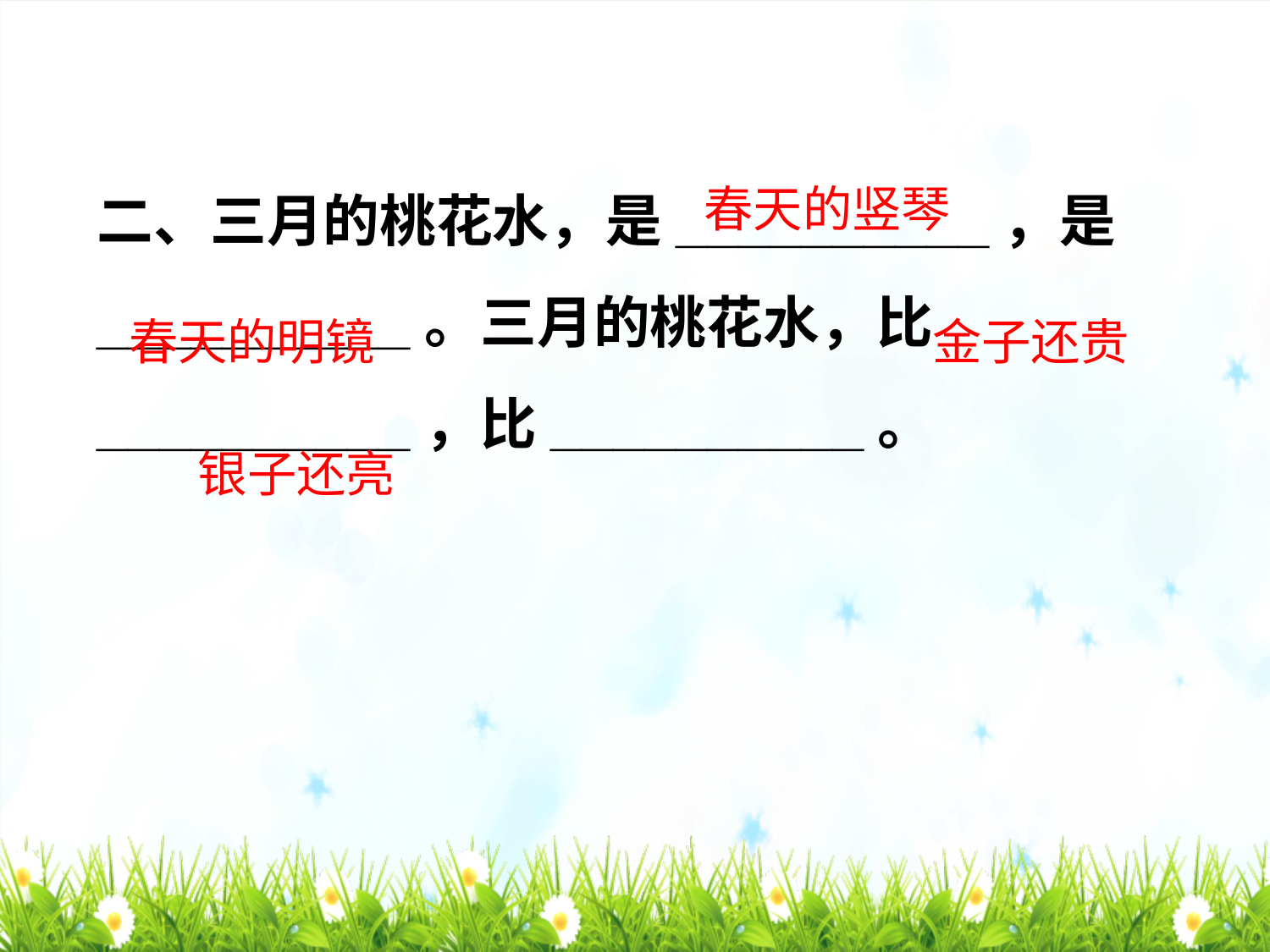

二、三月的桃花水，是__________，是__________。三月的桃花水，比__________，比__________。
春天的竖琴
春天的明镜
金子还贵
银子还亮